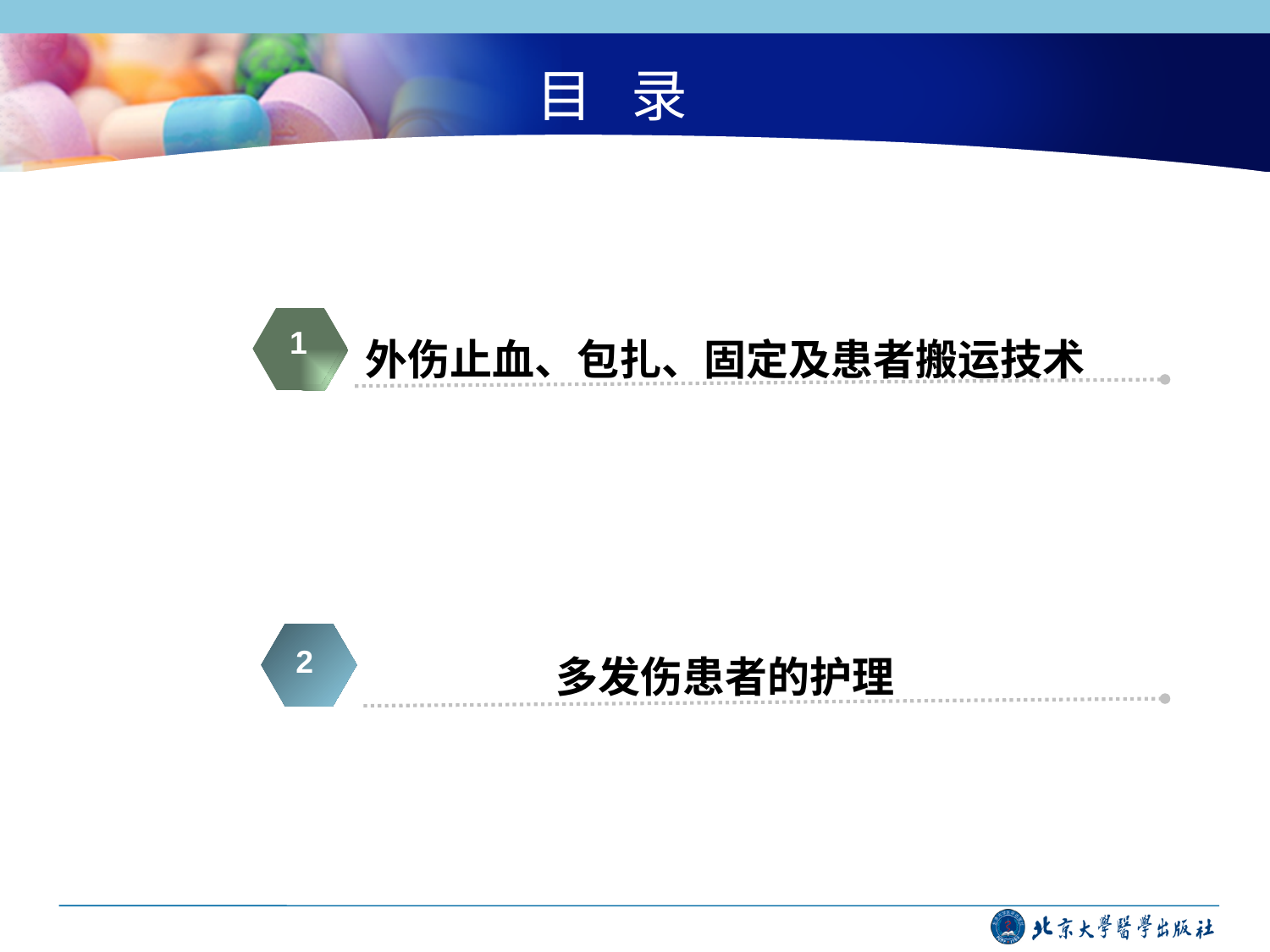

# 目   录
外伤止血、包扎、固定及患者搬运技术

多发伤患者的护理

1

3

2